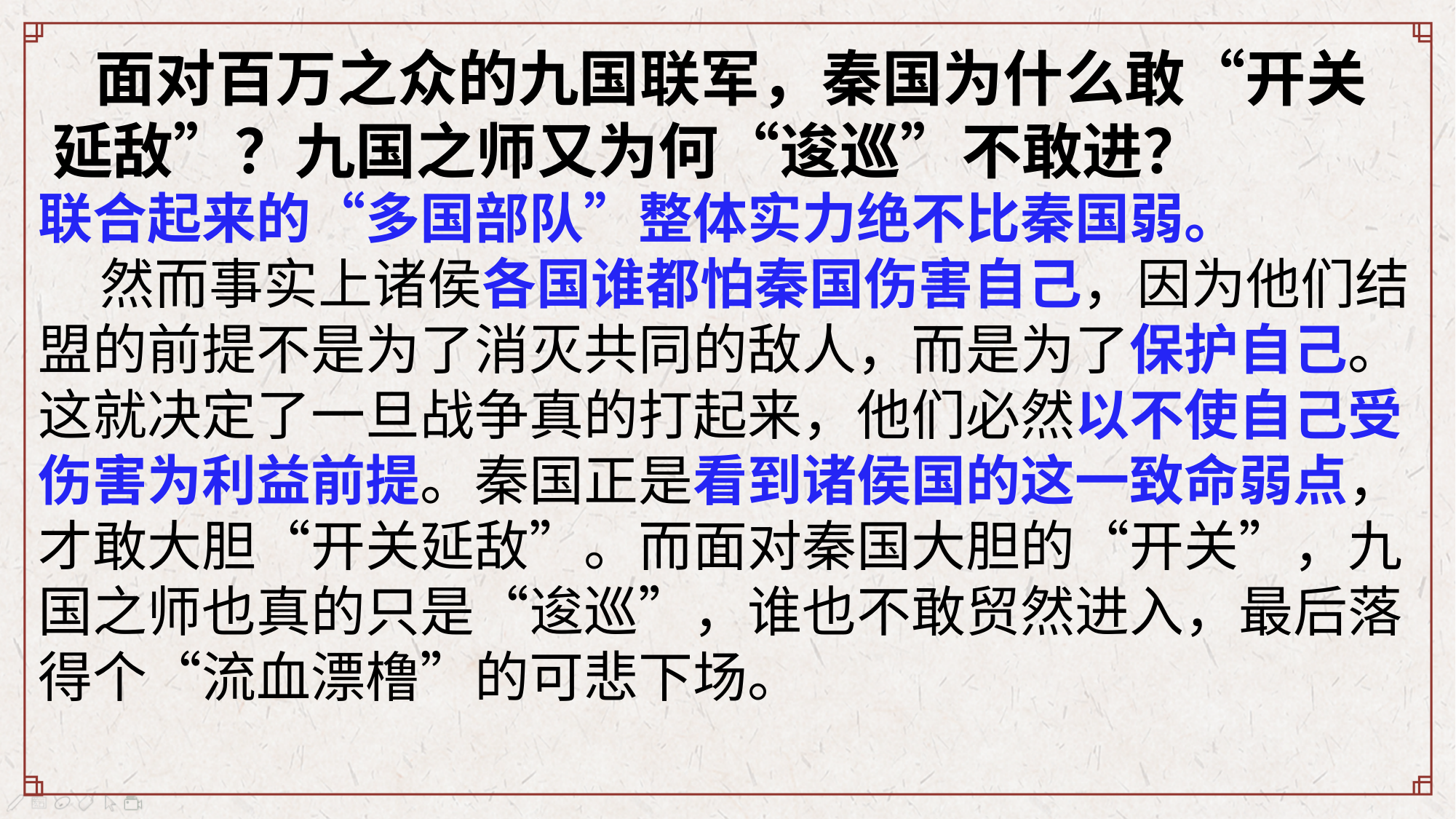

面对百万之众的九国联军，秦国为什么敢“开关延敌”？九国之师又为何“逡巡”不敢进？
联合起来的“多国部队”整体实力绝不比秦国弱。
    然而事实上诸侯各国谁都怕秦国伤害自己，因为他们结盟的前提不是为了消灭共同的敌人，而是为了保护自己。这就决定了一旦战争真的打起来，他们必然以不使自己受伤害为利益前提。秦国正是看到诸侯国的这一致命弱点，才敢大胆“开关延敌”。而面对秦国大胆的“开关”，九国之师也真的只是“逡巡”，谁也不敢贸然进入，最后落得个“流血漂橹”的可悲下场。